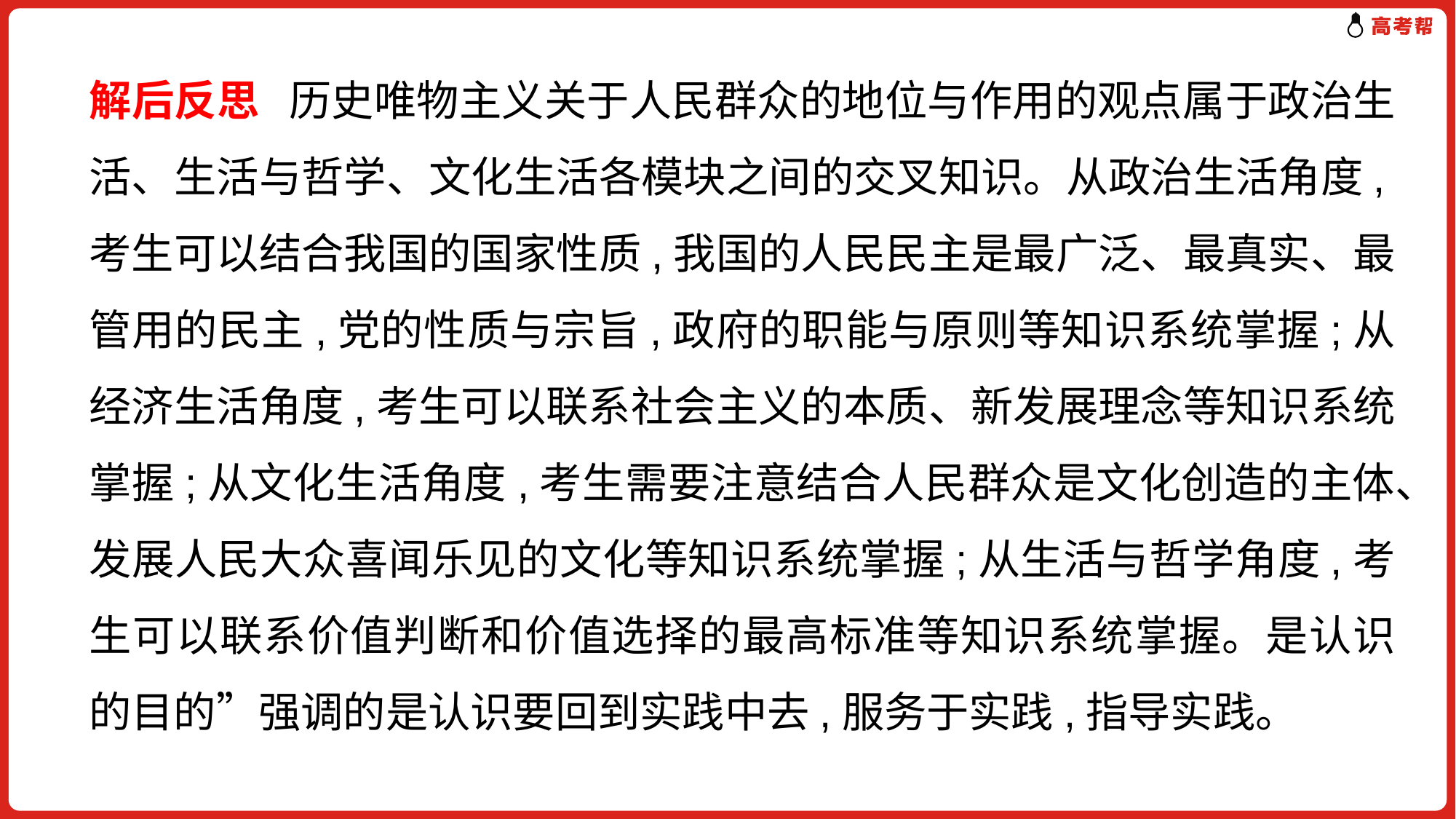

解后反思   历史唯物主义关于人民群众的地位与作用的观点属于政治生活、生活与哲学、文化生活各模块之间的交叉知识。从政治生活角度,考生可以结合我国的国家性质,我国的人民民主是最广泛、最真实、最管用的民主,党的性质与宗旨,政府的职能与原则等知识系统掌握;从经济生活角度,考生可以联系社会主义的本质、新发展理念等知识系统掌握;从文化生活角度,考生需要注意结合人民群众是文化创造的主体、发展人民大众喜闻乐见的文化等知识系统掌握;从生活与哲学角度,考生可以联系价值判断和价值选择的最高标准等知识系统掌握。是认识的目的”强调的是认识要回到实践中去,服务于实践,指导实践。